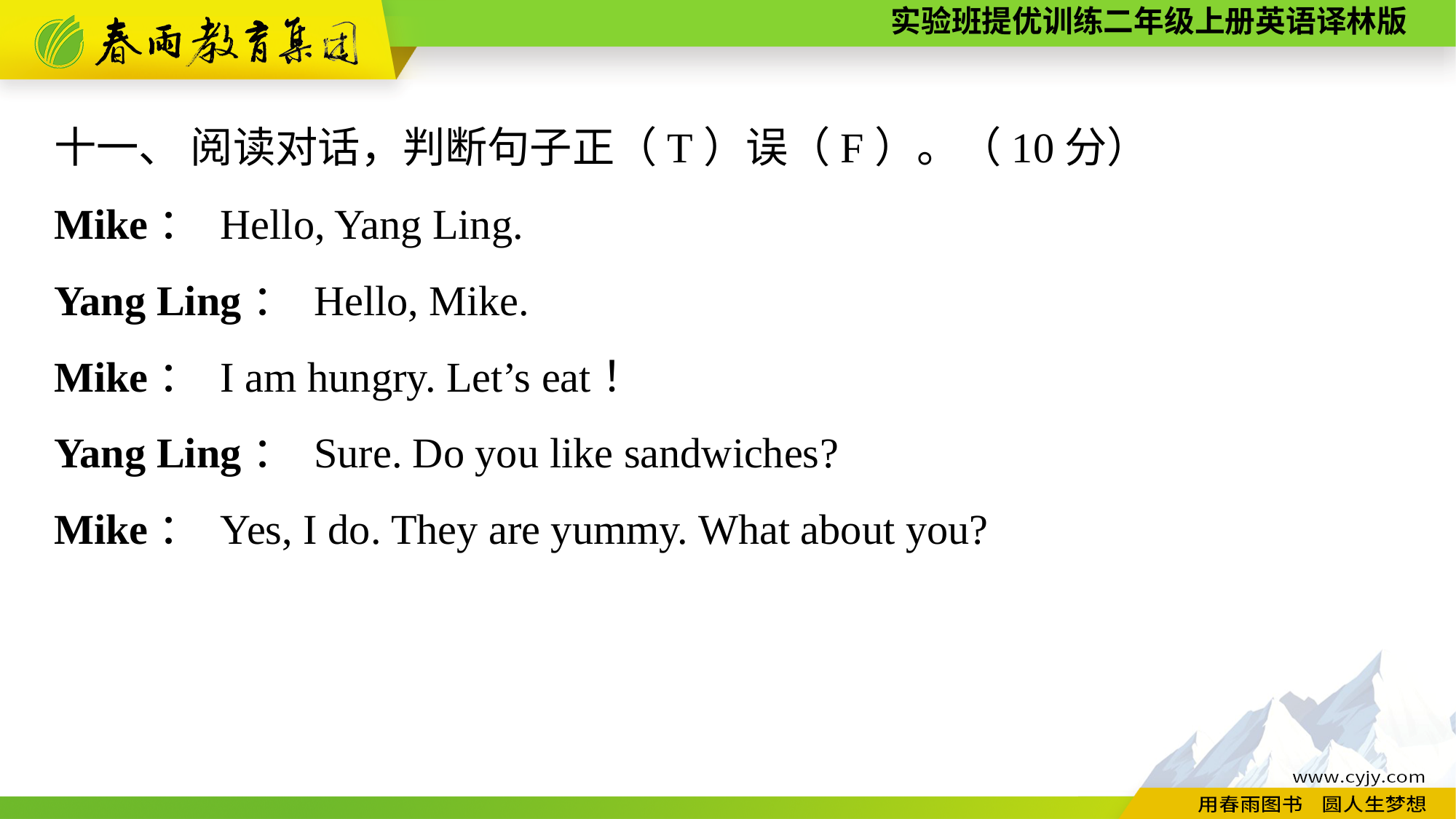

十一、 阅读对话，判断句子正（T）误（F）。（10分）
Mike： Hello, Yang Ling.
Yang Ling： Hello, Mike.
Mike： I am hungry. Let’s eat！
Yang Ling： Sure. Do you like sandwiches?
Mike： Yes, I do. They are yummy. What about you?